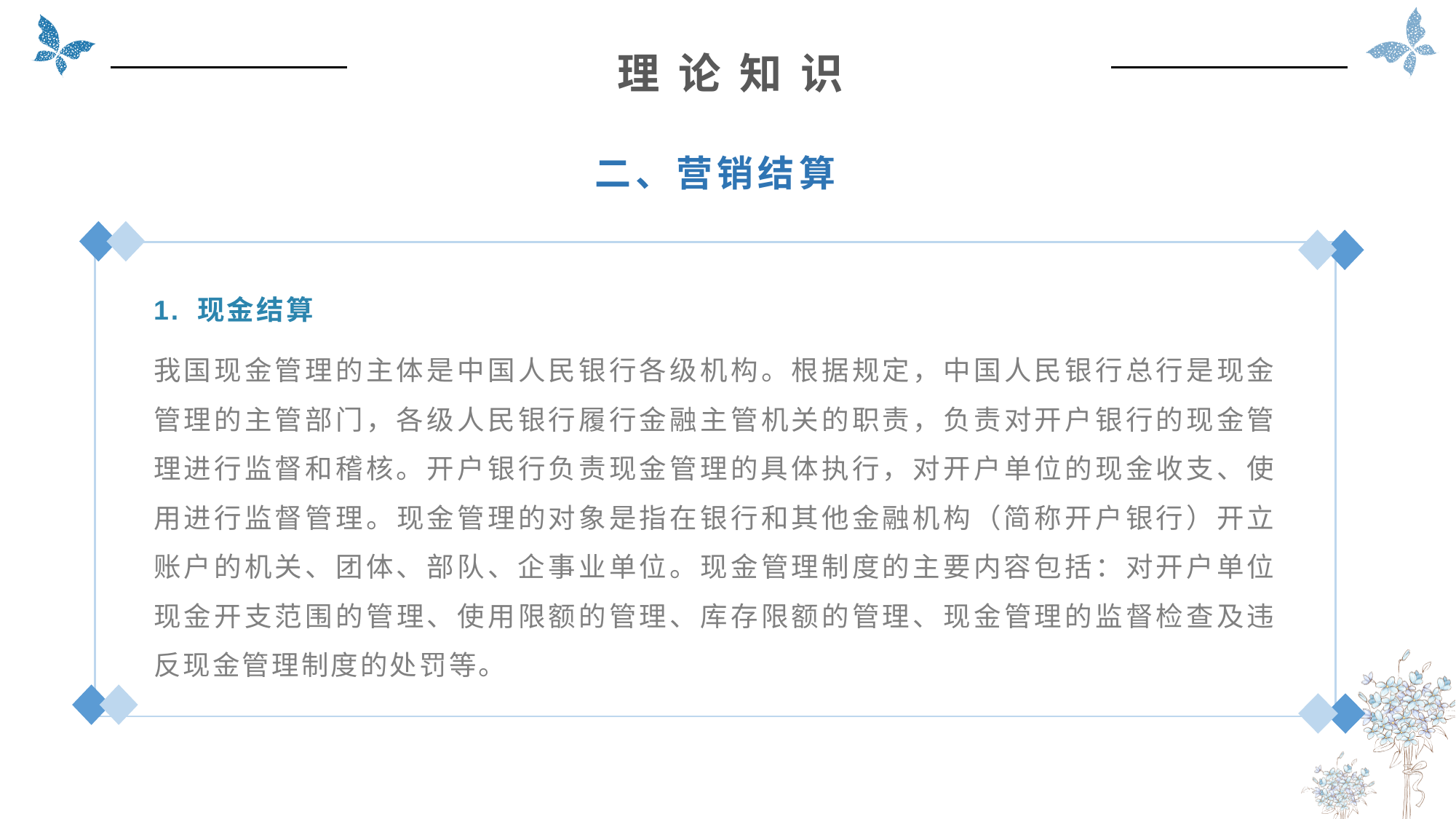

理 论 知 识
二、营销结算

1. 现金结算
我国现金管理的主体是中国人民银行各级机构。根据规定，中国人民银行总行是现金管理的主管部门，各级人民银行履行金融主管机关的职责，负责对开户银行的现金管理进行监督和稽核。开户银行负责现金管理的具体执行，对开户单位的现金收支、使用进行监督管理。现金管理的对象是指在银行和其他金融机构（简称开户银行）开立账户的机关、团体、部队、企事业单位。现金管理制度的主要内容包括：对开户单位现金开支范围的管理、使用限额的管理、库存限额的管理、现金管理的监督检查及违反现金管理制度的处罚等。